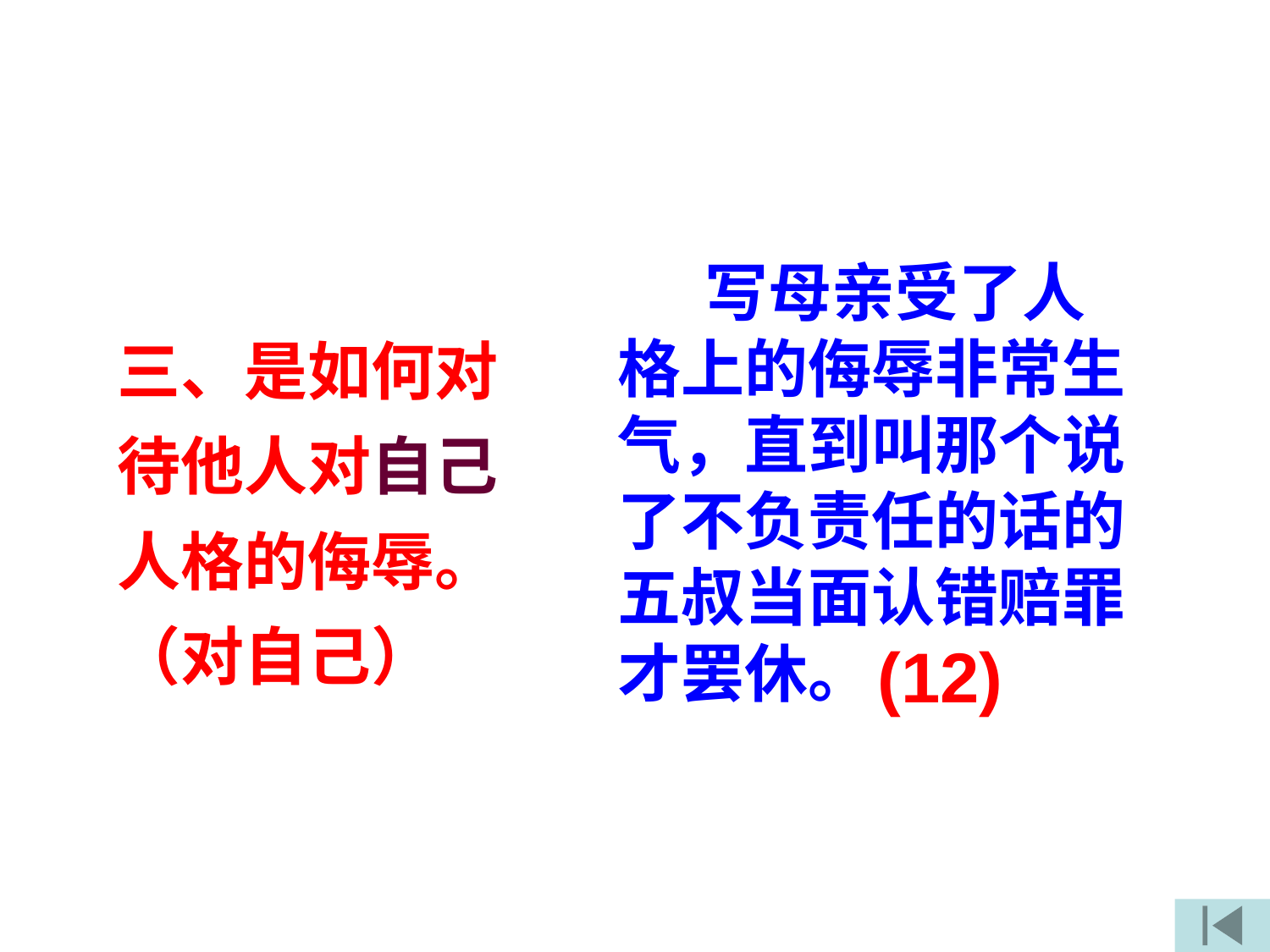

写母亲受了人格上的侮辱非常生气，直到叫那个说了不负责任的话的五叔当面认错赔罪才罢休。
三、是如何对待他人对自己人格的侮辱。
（对自己）
(12)